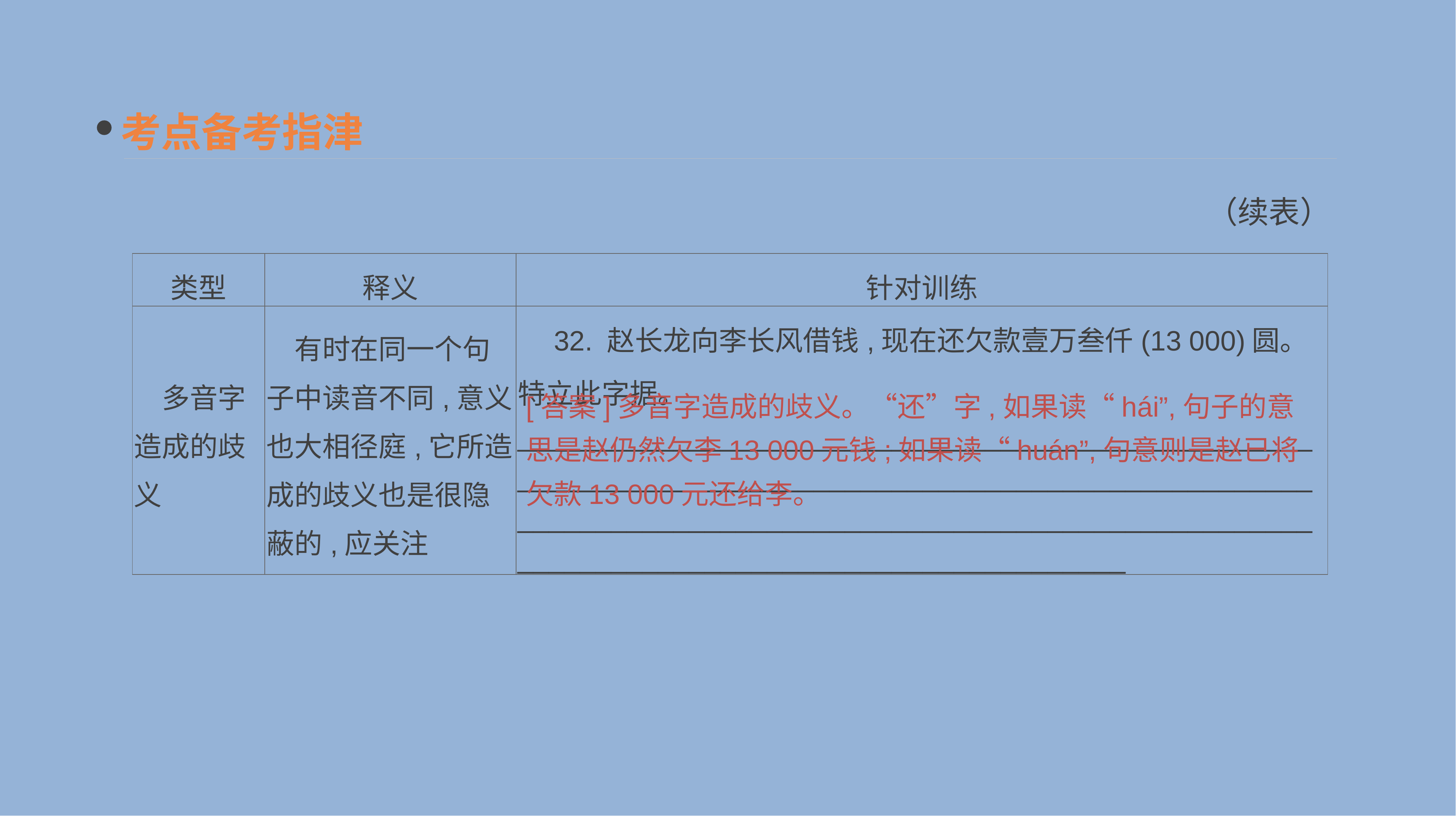

考点备考指津

（续表）
| 类型 | 释义 | 针对训练 |
| --- | --- | --- |
| 多音字造成的歧义 | 有时在同一个句子中读音不同,意义也大相径庭,它所造成的歧义也是很隐蔽的,应关注 | 32. 赵长龙向李长风借钱,现在还欠款壹万叁仟(13 000)圆。特立此字据。 \_\_\_\_\_\_\_\_\_\_\_\_\_\_\_\_\_\_\_\_\_\_\_\_\_\_\_\_\_\_\_\_\_\_\_\_\_\_\_\_\_\_\_\_\_\_\_\_\_\_\_\_\_\_\_\_\_\_\_\_\_\_\_\_\_\_\_\_\_\_\_\_\_\_\_\_\_\_\_\_\_\_\_\_\_\_\_\_\_\_\_\_\_\_\_\_\_\_\_\_\_\_\_\_\_\_\_\_\_\_\_\_\_\_\_\_\_\_\_\_\_\_\_\_\_\_\_\_\_\_\_\_\_\_\_\_\_\_\_\_\_\_\_\_\_\_\_\_\_\_\_\_\_\_\_\_\_\_\_\_\_\_\_\_\_\_\_\_\_\_\_\_\_\_\_\_\_\_\_\_\_\_\_\_\_\_\_\_\_\_\_\_ |
[答案]多音字造成的歧义。“还”字,如果读“hái”,句子的意思是赵仍然欠李13 000元钱;如果读“huán”,句意则是赵已将欠款13 000元还给李。